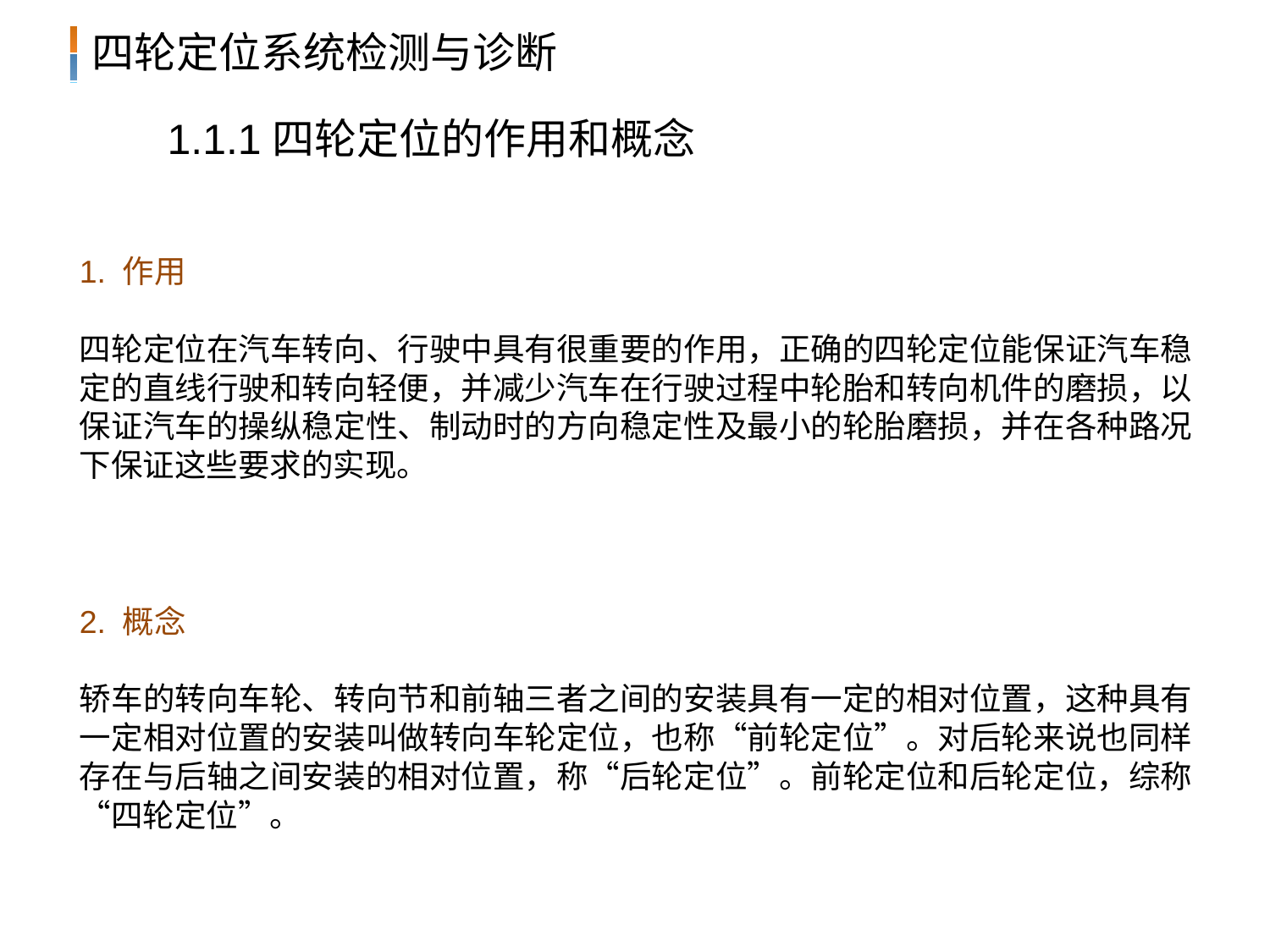

1.1.1四轮定位的作用和概念
1. 作用

四轮定位在汽车转向、行驶中具有很重要的作用，正确的四轮定位能保证汽车稳定的直线行驶和转向轻便，并减少汽车在行驶过程中轮胎和转向机件的磨损，以保证汽车的操纵稳定性、制动时的方向稳定性及最小的轮胎磨损，并在各种路况下保证这些要求的实现。
2. 概念

轿车的转向车轮、转向节和前轴三者之间的安装具有一定的相对位置，这种具有一定相对位置的安装叫做转向车轮定位，也称“前轮定位”。对后轮来说也同样存在与后轴之间安装的相对位置，称“后轮定位”。前轮定位和后轮定位，综称“四轮定位”。